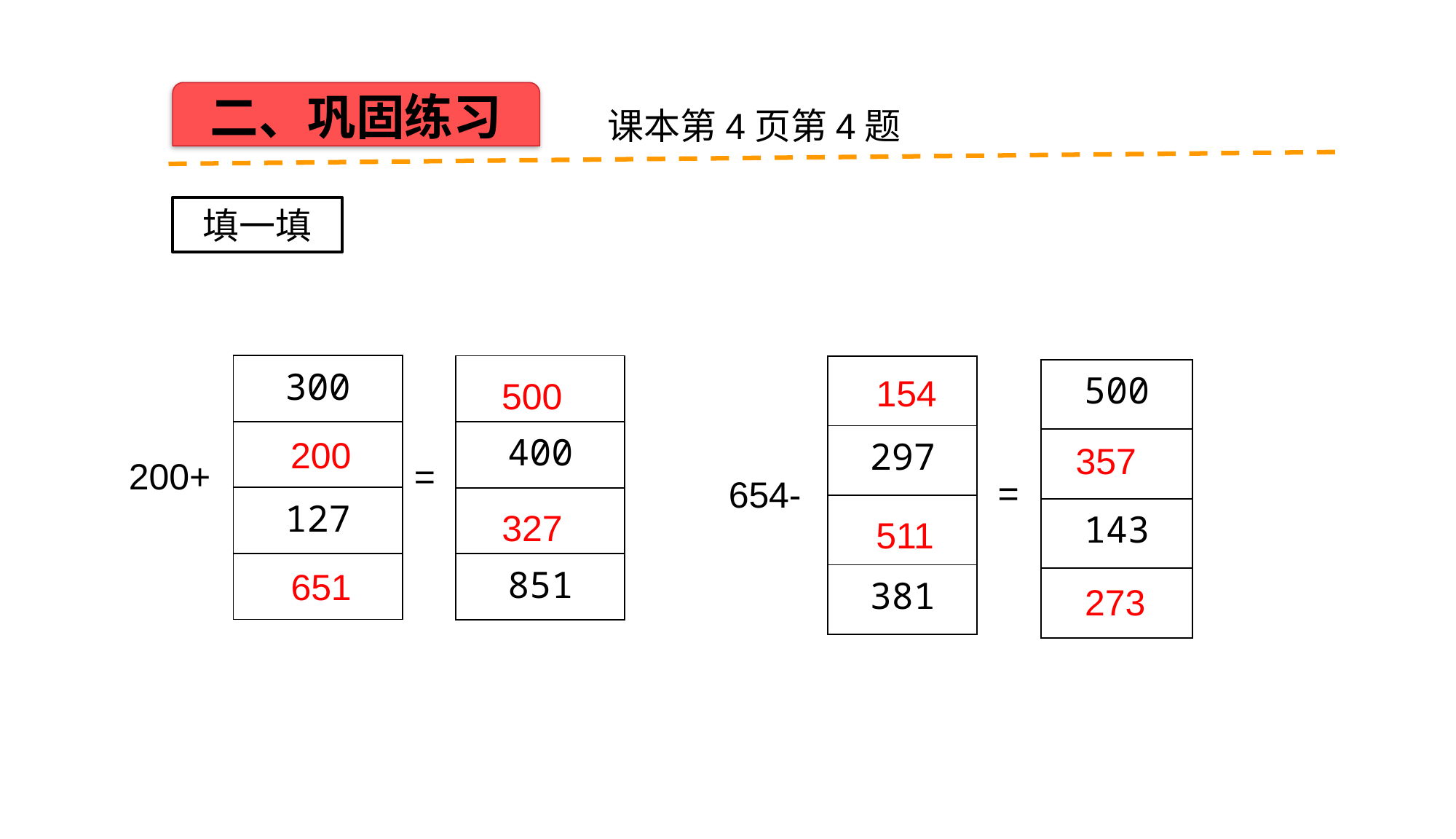

二、巩固练习
课本第4页第4题
填一填
| 300 |
| --- |
|  |
| 127 |
|  |
|  |
| --- |
| 400 |
|  |
| 851 |
|  |
| --- |
| 297 |
|  |
| 381 |
| 500 |
| --- |
|  |
| 143 |
|  |
154
500
200
357
200+
=
=
654-
327
511
651
273